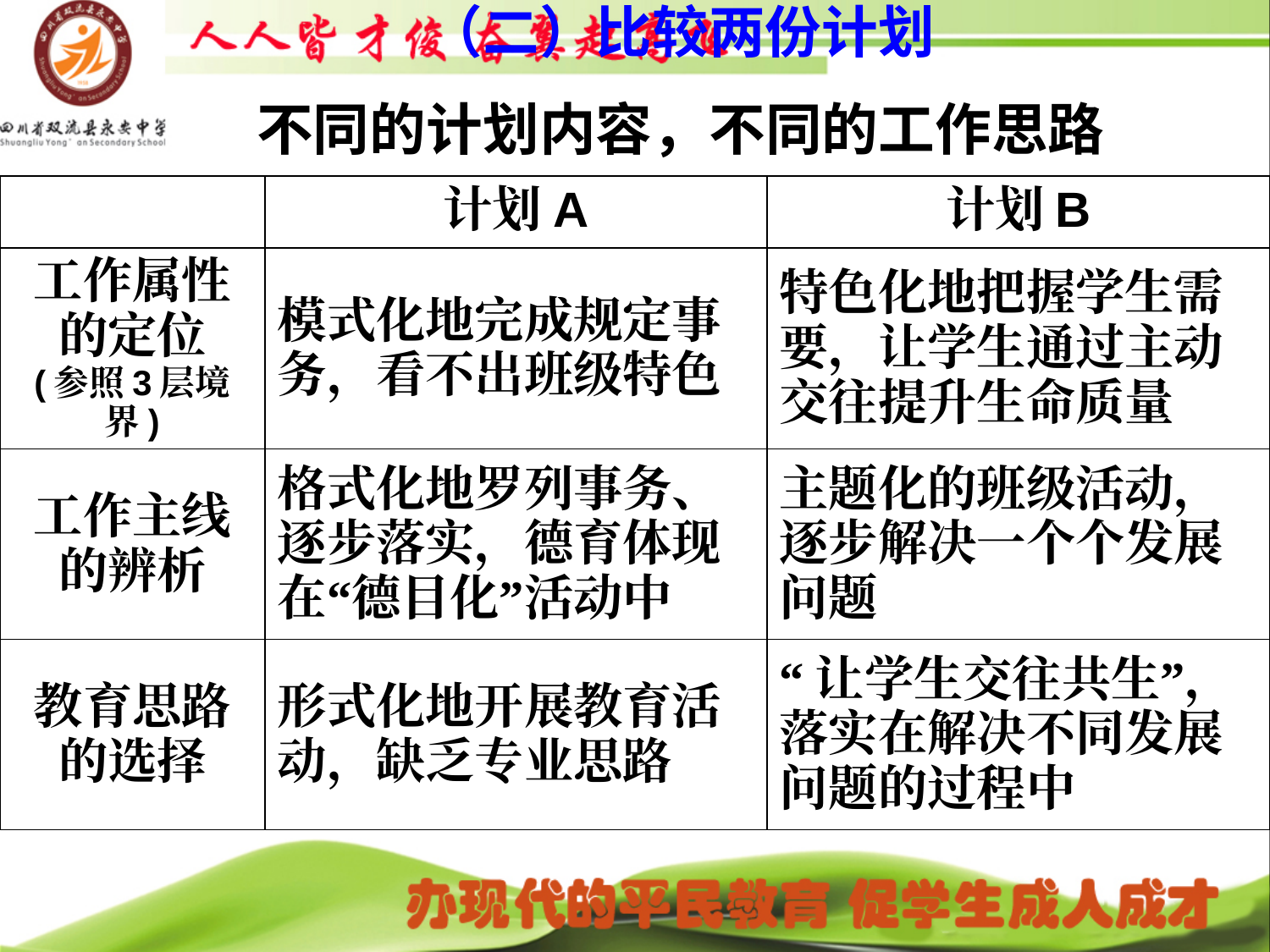

# （二）比较两份计划 不同的计划内容，不同的工作思路
|  | 计划A | 计划B |
| --- | --- | --- |
| 工作属性 的定位 (参照3层境界) | 模式化地完成规定事务，看不出班级特色 | 特色化地把握学生需要，让学生通过主动交往提升生命质量 |
| 工作主线 的辨析 | 格式化地罗列事务、逐步落实，德育体现在“德目化”活动中 | 主题化的班级活动，逐步解决一个个发展问题 |
| 教育思路 的选择 | 形式化地开展教育活动，缺乏专业思路 | “让学生交往共生”，落实在解决不同发展问题的过程中 |